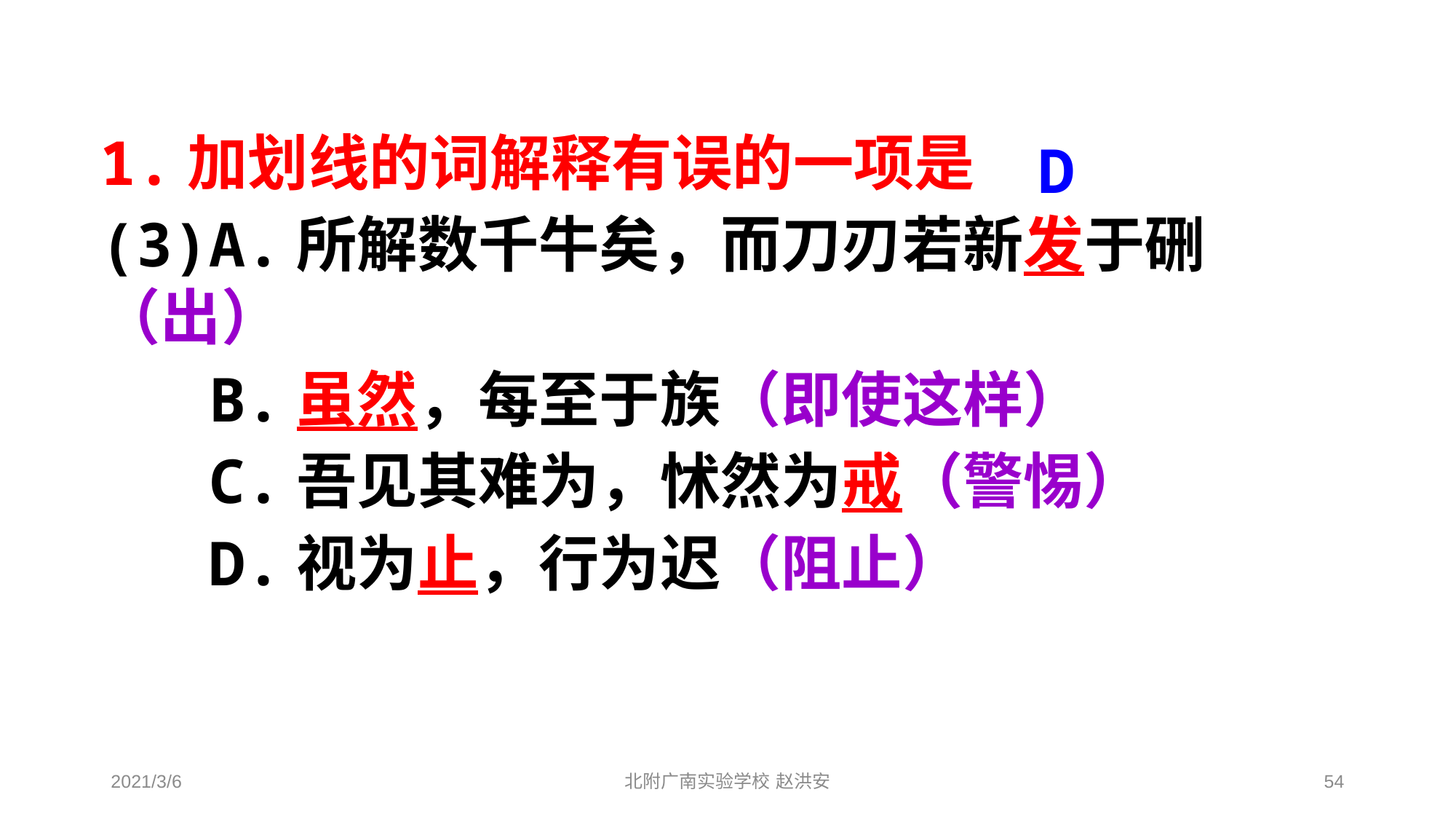

1.加划线的词解释有误的一项是
(3)A.所解数千牛矣，而刀刃若新发于硎（出）
   B.虽然，每至于族（即使这样）
   C.吾见其难为，怵然为戒（警惕）
   D.视为止，行为迟（阻止）
D
2021/3/6
北附广南实验学校 赵洪安
54